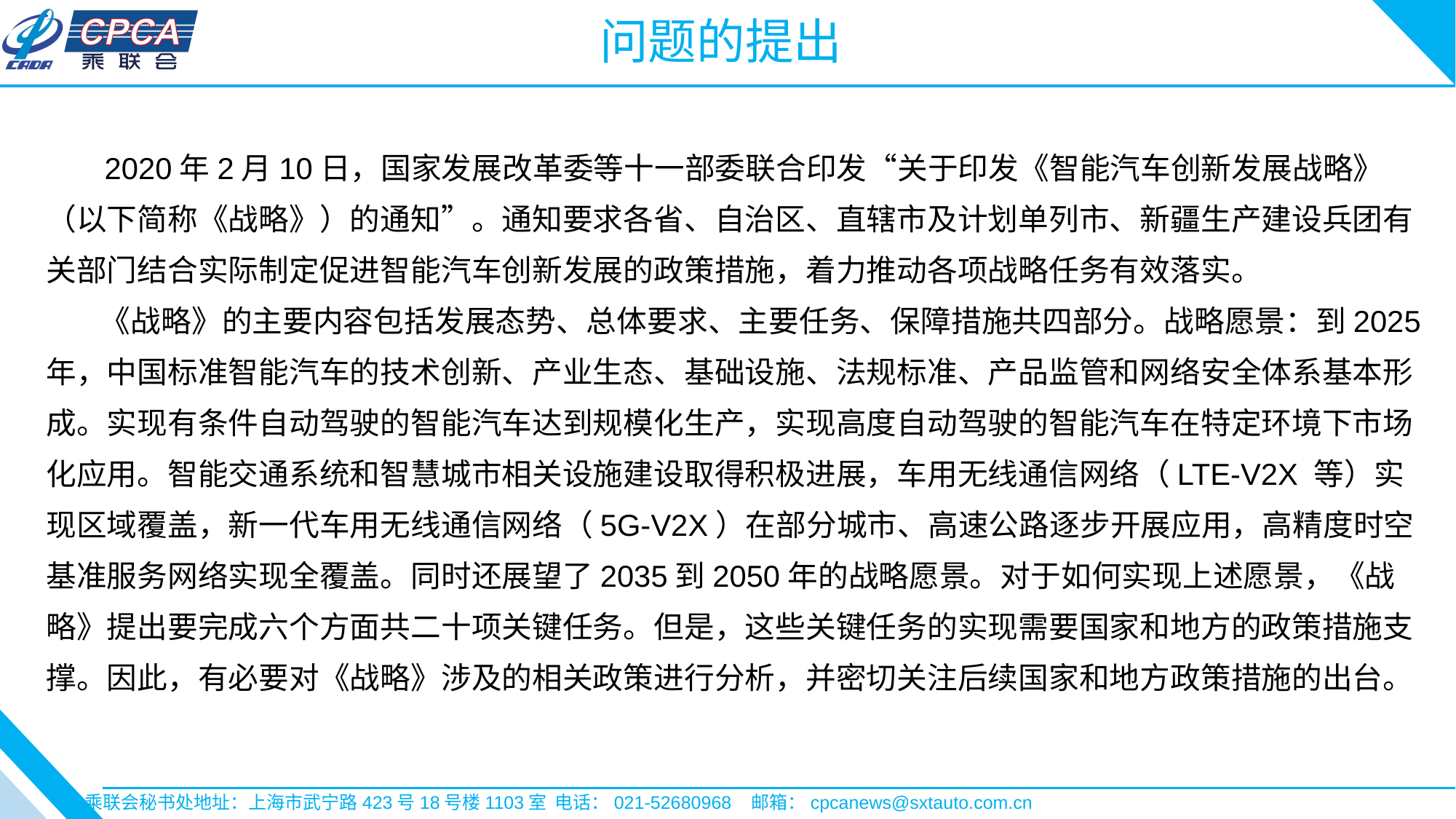

问题的提出
       2020年2月10日，国家发展改革委等十一部委联合印发“关于印发《智能汽车创新发展战略》（以下简称《战略》）的通知”。通知要求各省、自治区、直辖市及计划单列市、新疆生产建设兵团有关部门结合实际制定促进智能汽车创新发展的政策措施，着力推动各项战略任务有效落实。
       《战略》的主要内容包括发展态势、总体要求、主要任务、保障措施共四部分。战略愿景：到2025年，中国标准智能汽车的技术创新、产业生态、基础设施、法规标准、产品监管和网络安全体系基本形成。实现有条件自动驾驶的智能汽车达到规模化生产，实现高度自动驾驶的智能汽车在特定环境下市场化应用。智能交通系统和智慧城市相关设施建设取得积极进展，车用无线通信网络（LTE-V2X 等）实现区域覆盖，新一代车用无线通信网络（5G-V2X）在部分城市、高速公路逐步开展应用，高精度时空基准服务网络实现全覆盖。同时还展望了2035到2050年的战略愿景。对于如何实现上述愿景，《战略》提出要完成六个方面共二十项关键任务。但是，这些关键任务的实现需要国家和地方的政策措施支撑。因此，有必要对《战略》涉及的相关政策进行分析，并密切关注后续国家和地方政策措施的出台。